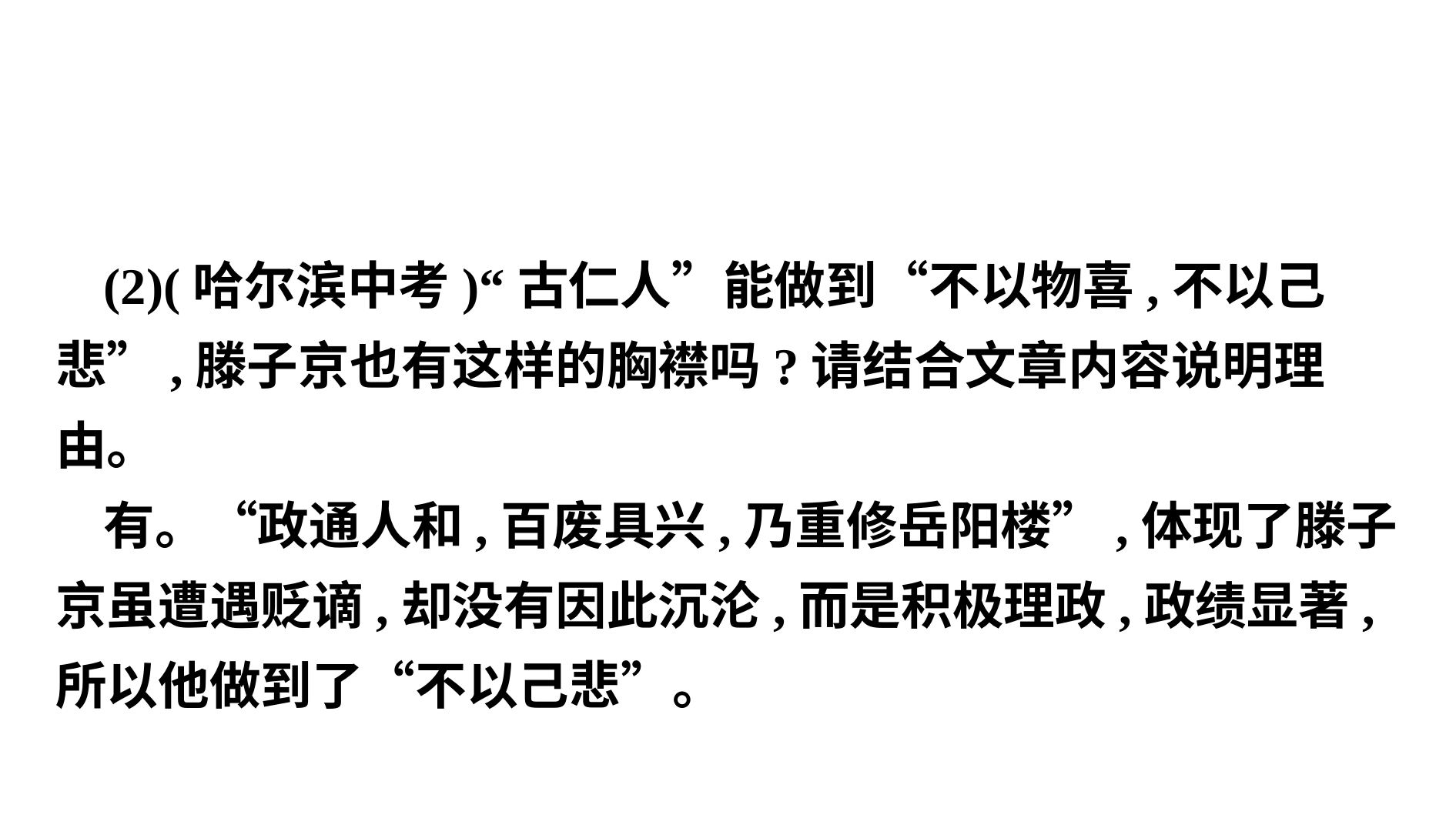

(2)(哈尔滨中考)“古仁人”能做到“不以物喜,不以己悲”,滕子京也有这样的胸襟吗?请结合文章内容说明理由。
有。“政通人和,百废具兴,乃重修岳阳楼”,体现了滕子京虽遭遇贬谪,却没有因此沉沦,而是积极理政,政绩显著,所以他做到了“不以己悲”。